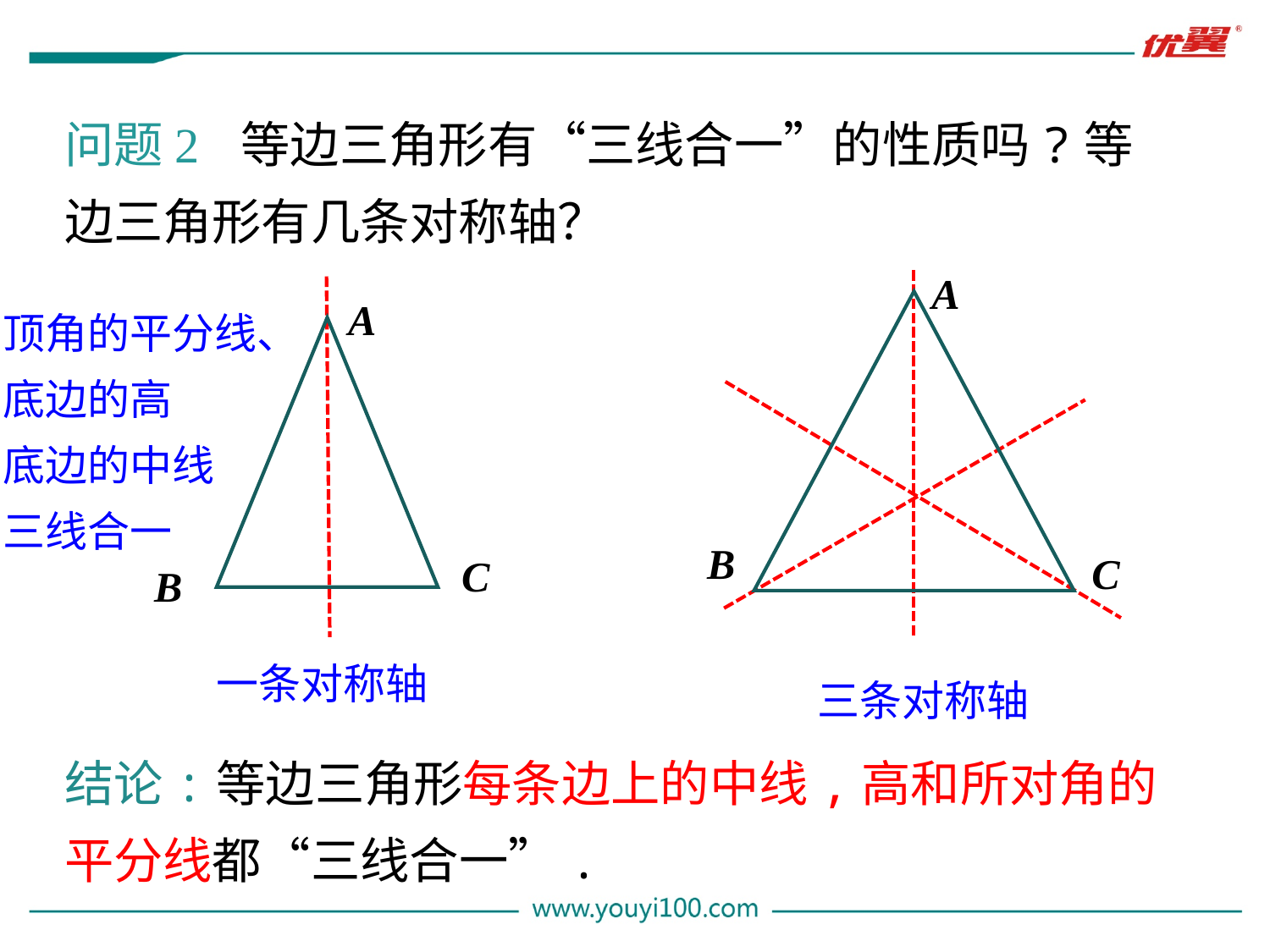

问题2 等边三角形有“三线合一”的性质吗?等边三角形有几条对称轴？
A

B
C
顶角的平分线、底边的高
底边的中线
三线合一
A

C
B
一条对称轴
三条对称轴
结论:等边三角形每条边上的中线,高和所对角的平分线都“三线合一”.